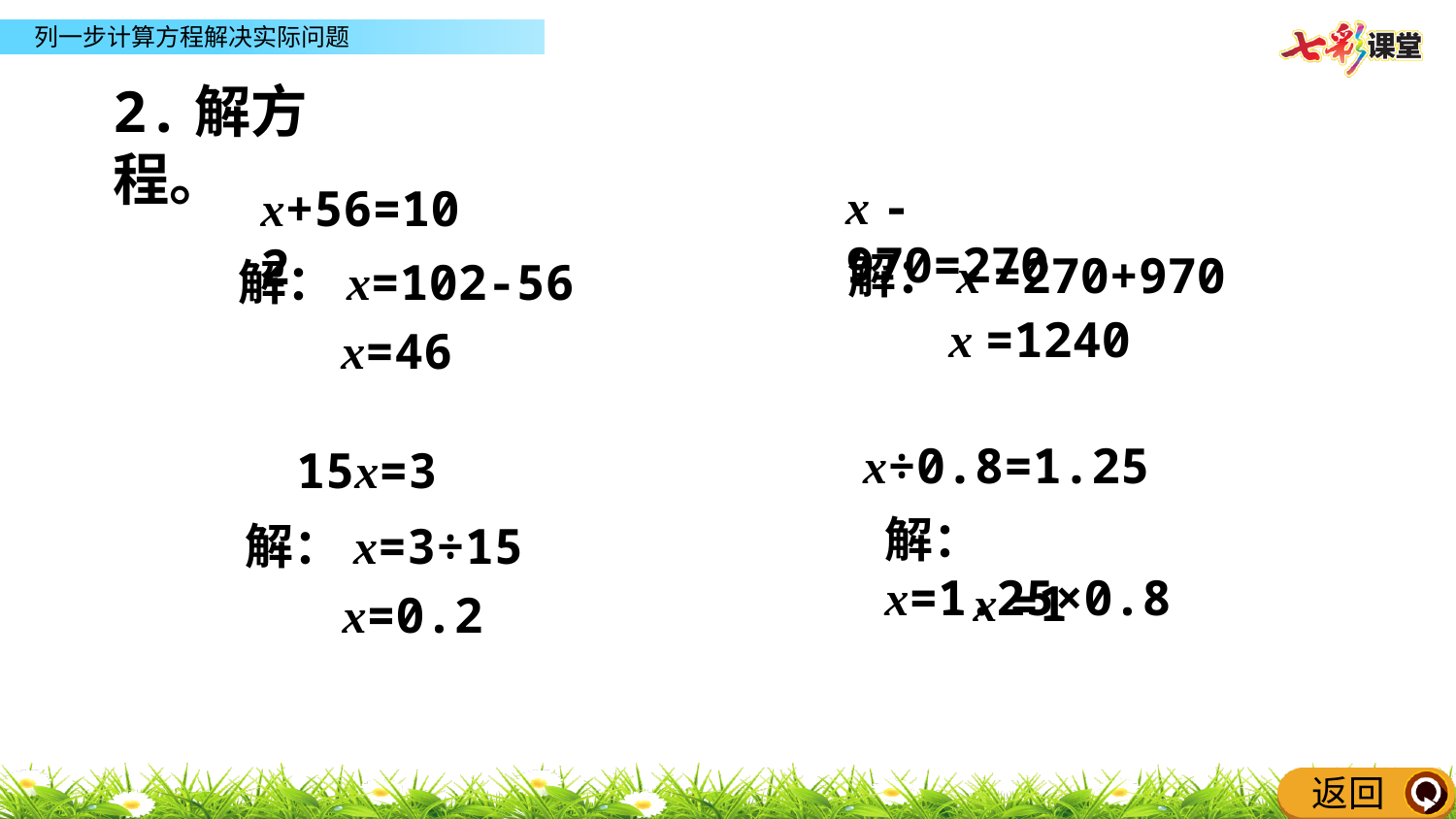

同步练习

2.解方程。
x -970=270
x+56=102
解：x =270+970
解：x=102-56
x =1240
x=46
x÷0.8=1.25
15x=3
解：x=1.25×0.8
解：x=3÷15
x =1
x=0.2